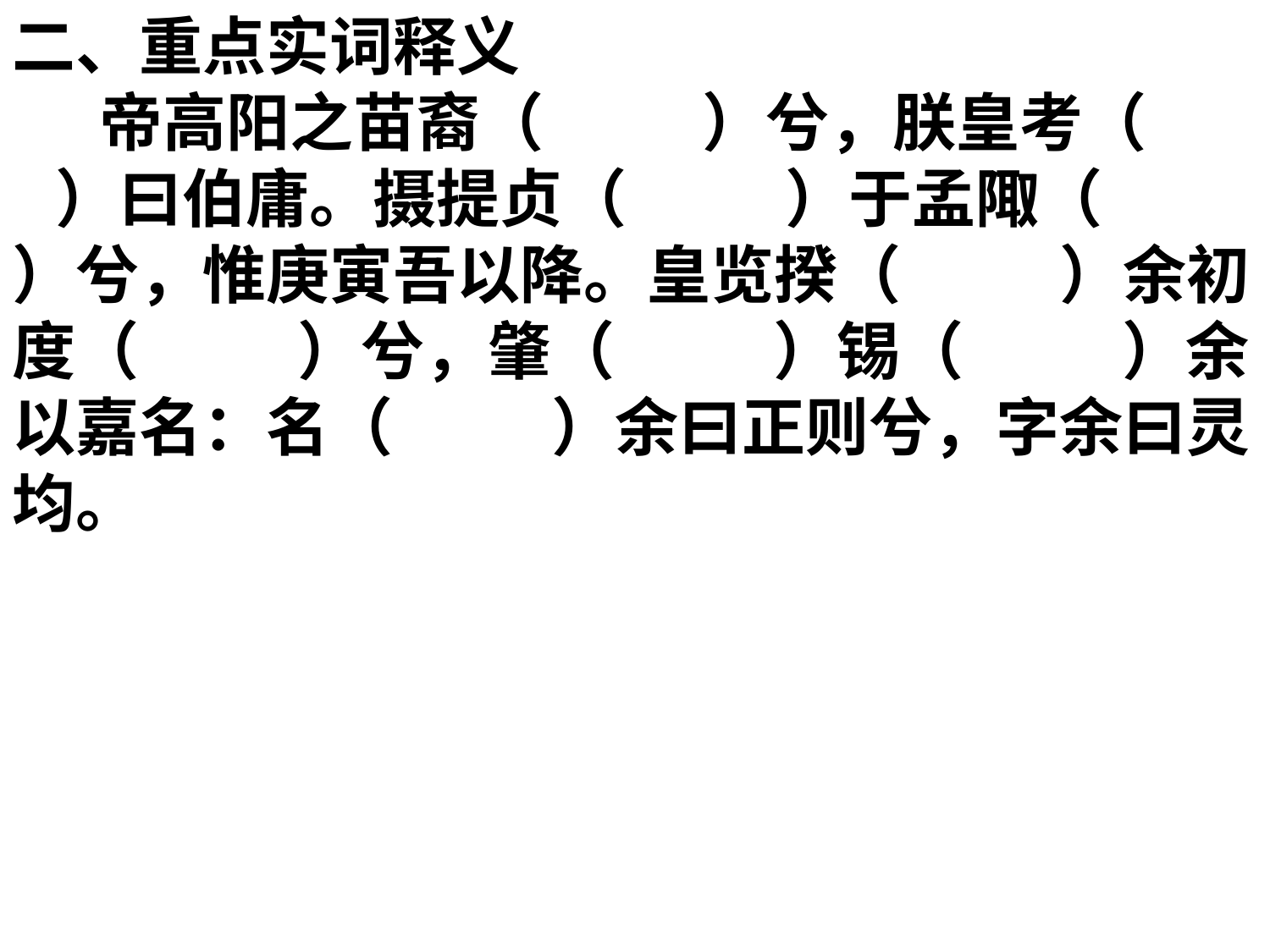

二、重点实词释义
     帝高阳之苗裔（           ）兮，朕皇考（           ）曰伯庸。摄提贞（           ）于孟陬（           ）兮，惟庚寅吾以降。皇览揆（           ）余初度（           ）兮，肇（           ）锡（           ）余以嘉名：名（           ）余曰正则兮，字余曰灵均。